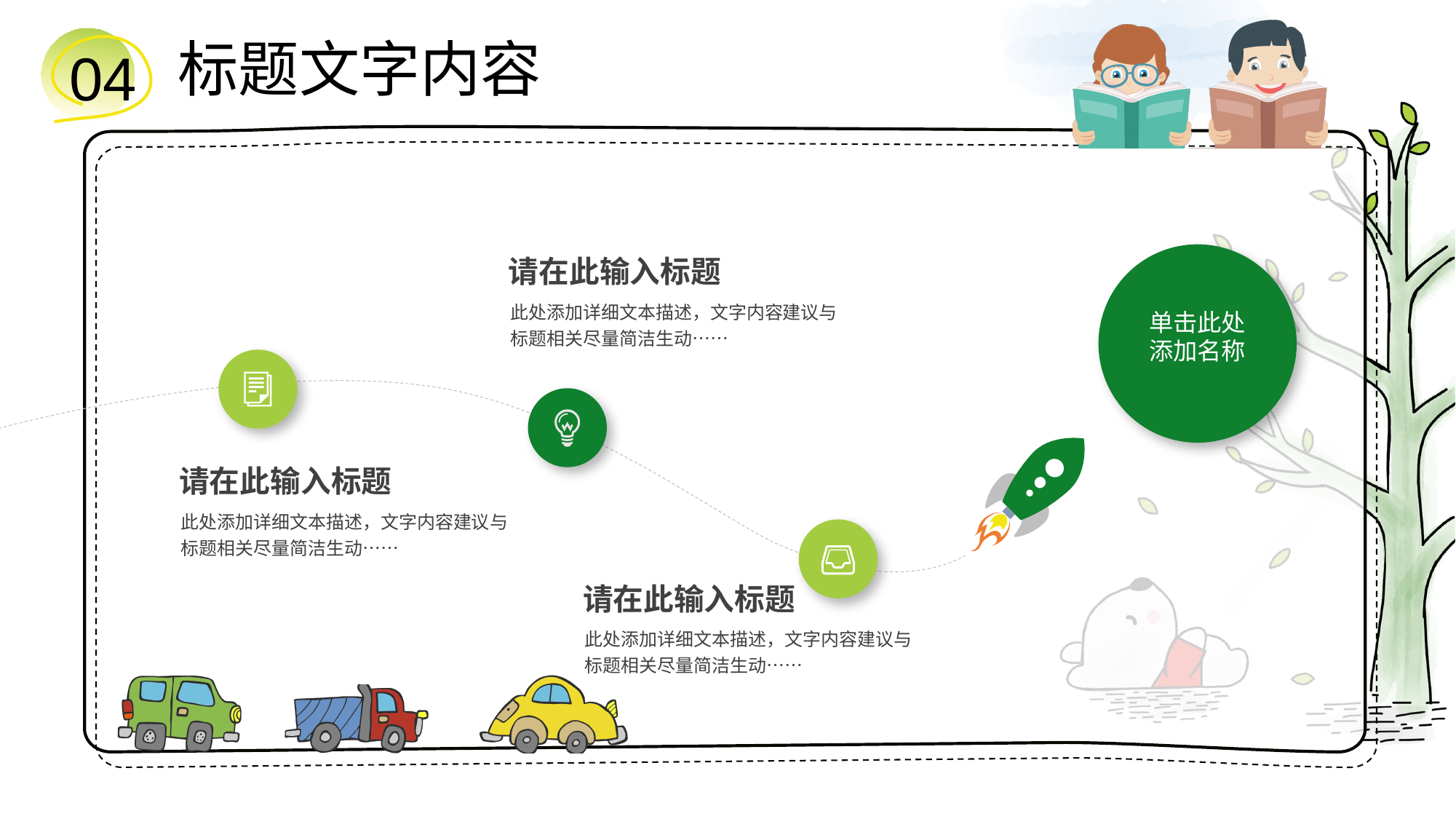

标题文字内容
04

请在此输入标题
此处添加详细文本描述，文字内容建议与标题相关尽量简洁生动……
单击此处
添加名称

请在此输入标题
此处添加详细文本描述，文字内容建议与标题相关尽量简洁生动……

请在此输入标题
此处添加详细文本描述，文字内容建议与标题相关尽量简洁生动……